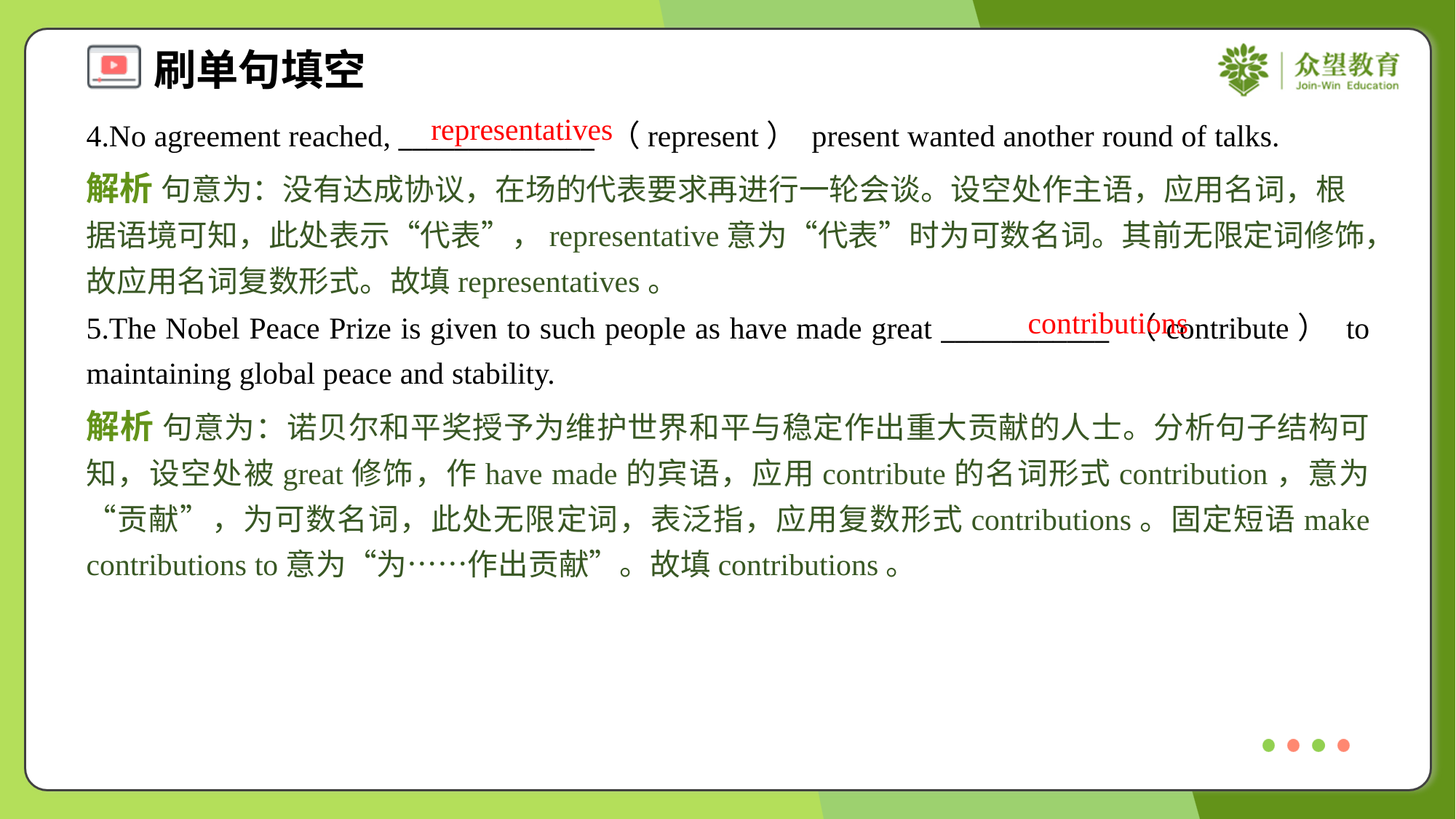

representatives
4.No agreement reached, ______________ （represent） present wanted another round of talks.
解析 句意为：没有达成协议，在场的代表要求再进行一轮会谈。设空处作主语，应用名词，根据语境可知，此处表示“代表”，representative意为“代表”时为可数名词。其前无限定词修饰，故应用名词复数形式。故填representatives。
contributions
5.The Nobel Peace Prize is given to such people as have made great ____________ （contribute） to maintaining global peace and stability.
解析 句意为：诺贝尔和平奖授予为维护世界和平与稳定作出重大贡献的人士。分析句子结构可知，设空处被great修饰，作have made的宾语，应用contribute的名词形式contribution，意为“贡献”，为可数名词，此处无限定词，表泛指，应用复数形式contributions。固定短语make contributions to意为“为……作出贡献”。故填contributions。